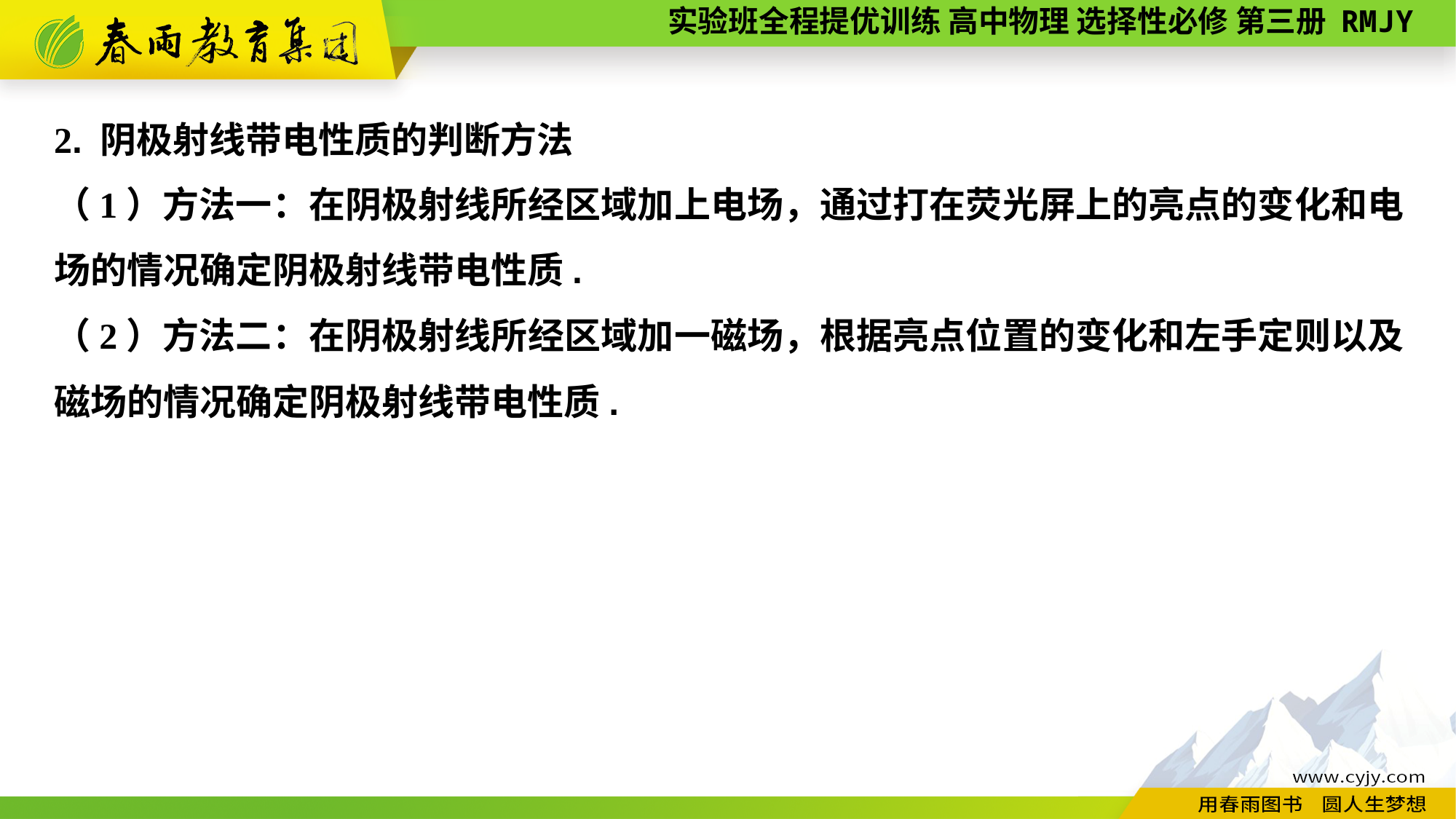

2. 阴极射线带电性质的判断方法
（1）方法一：在阴极射线所经区域加上电场，通过打在荧光屏上的亮点的变化和电场的情况确定阴极射线带电性质.
（2）方法二：在阴极射线所经区域加一磁场，根据亮点位置的变化和左手定则以及磁场的情况确定阴极射线带电性质.